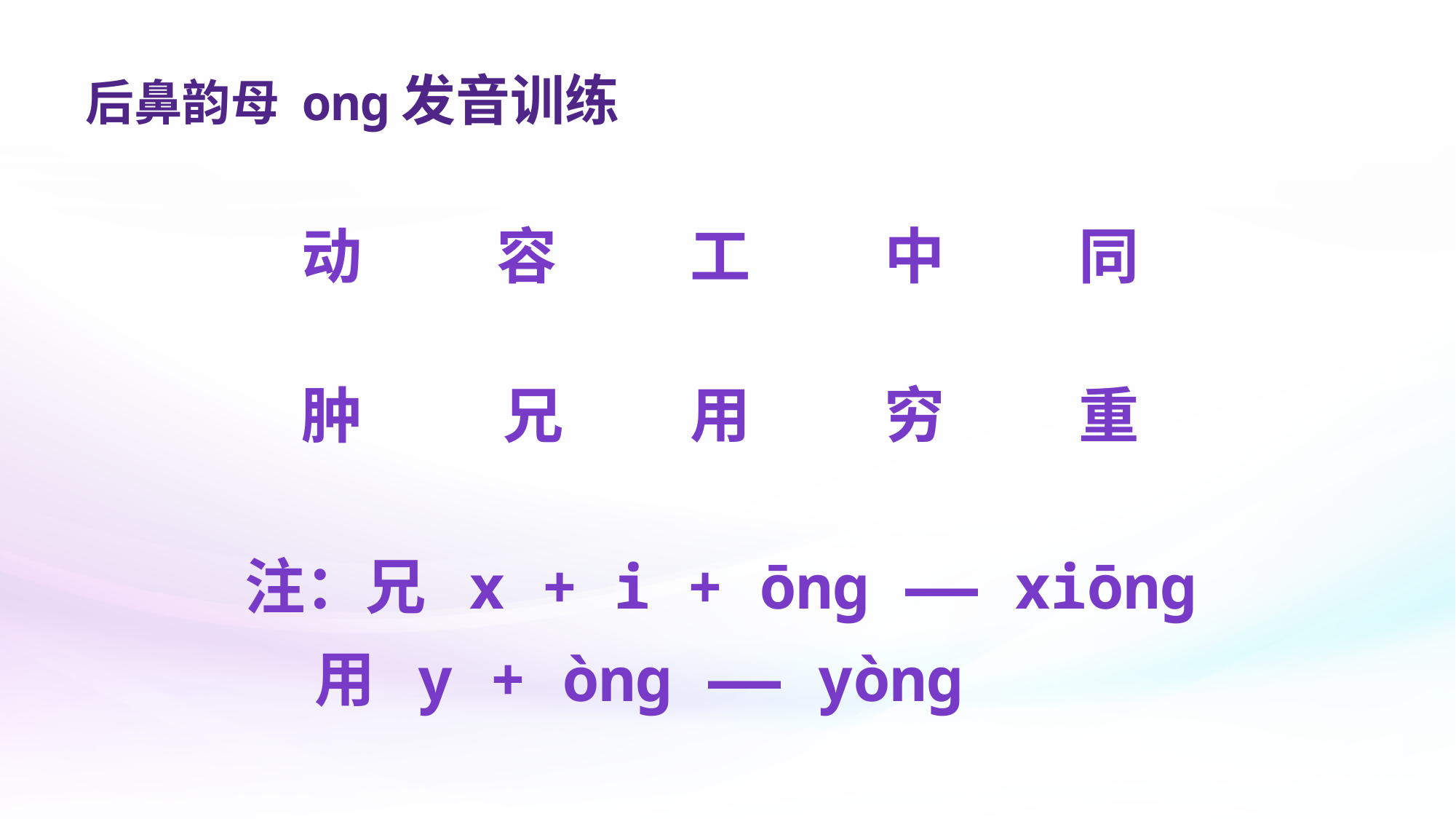

后鼻韵母 onɡ发音训练
动
容
中
同
工
穷
用
肿
兄
重
注：兄  x + i + ōnɡ —— xiōnɡ
    用  y + ònɡ —— yònɡ